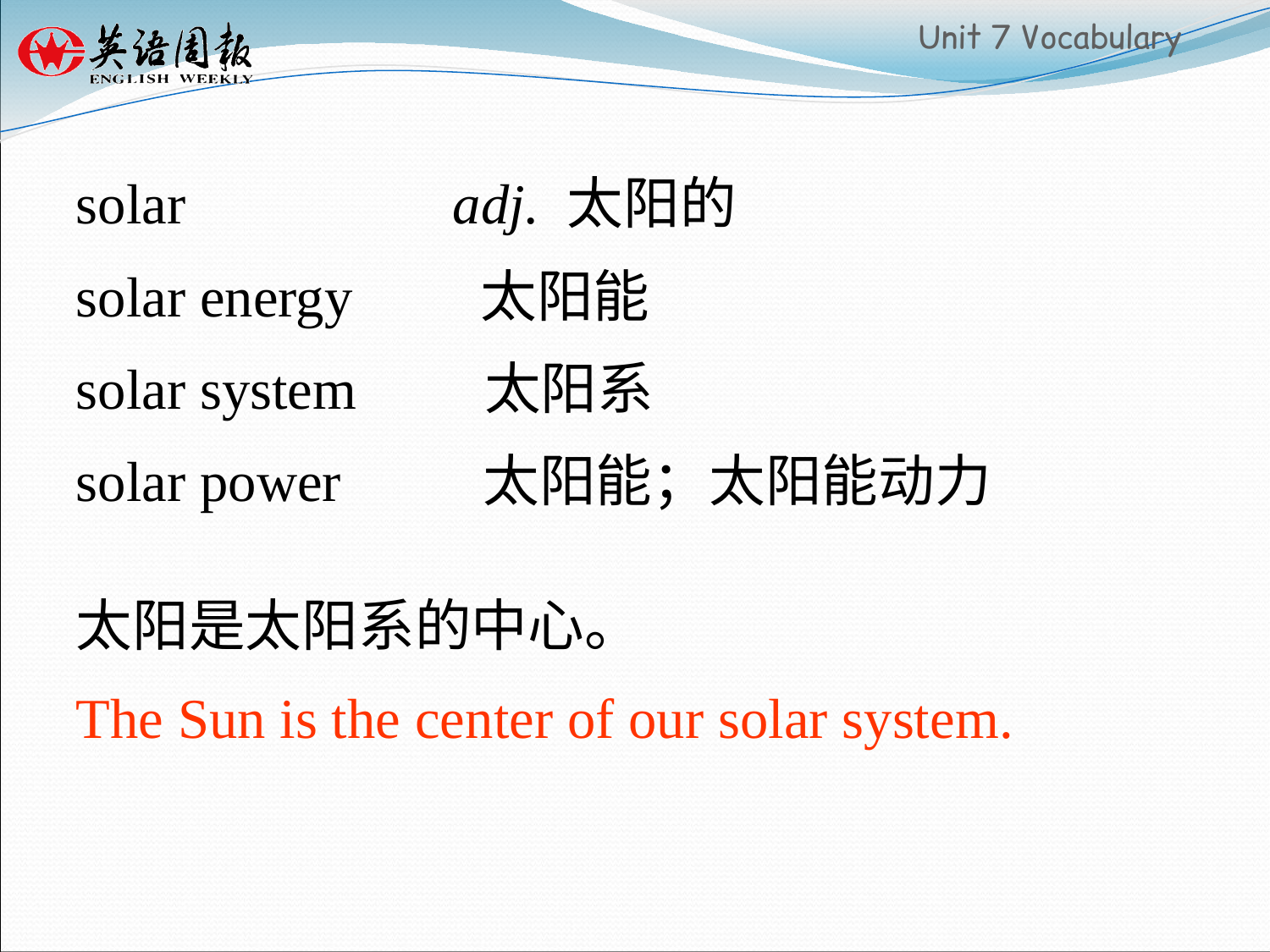

solar 		      adj. 太阳的
solar energy        太阳能
solar system        太阳系
solar power         太阳能；太阳能动力

太阳是太阳系的中心。
The Sun is the center of our solar system.